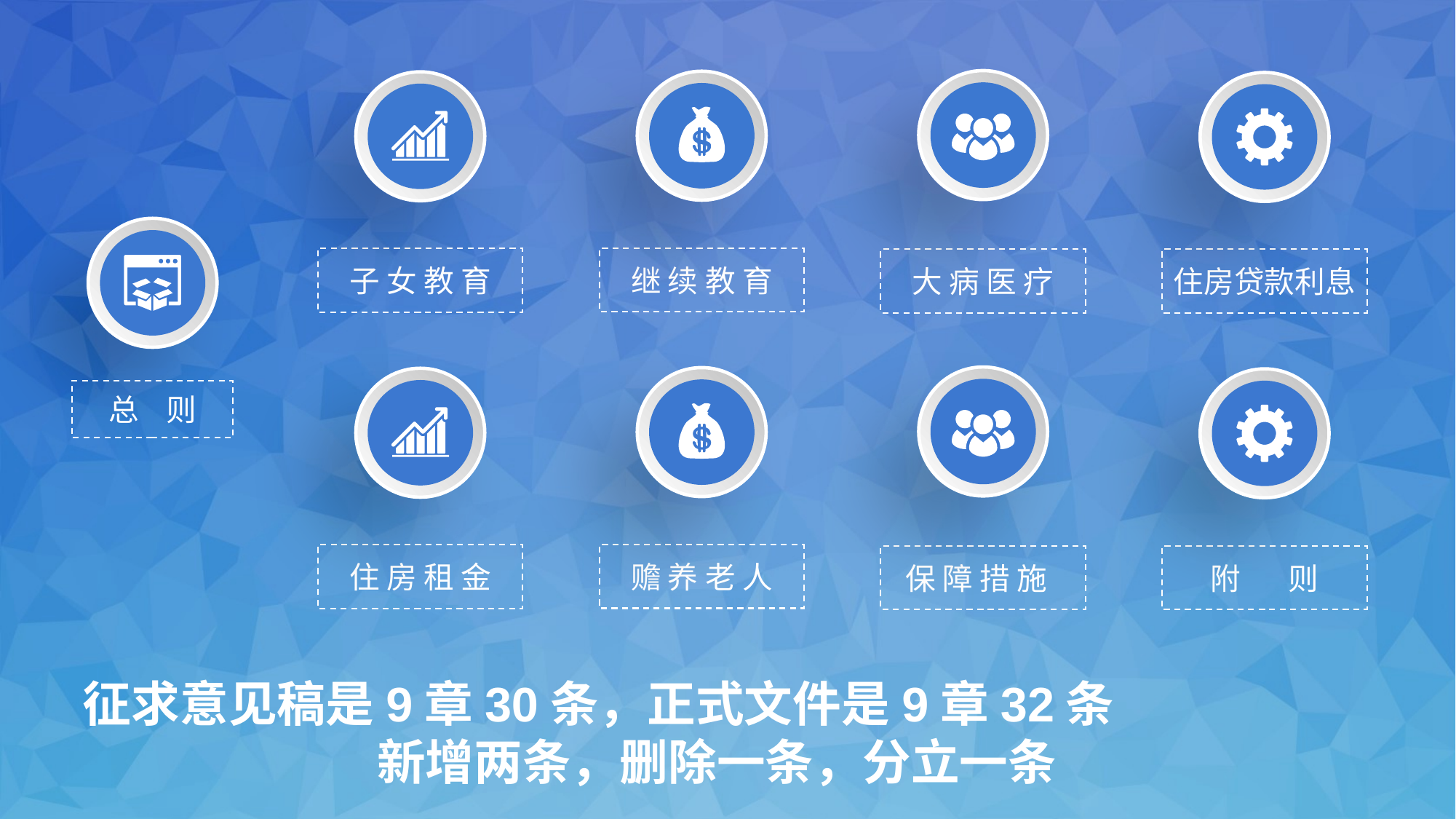

子 女 教 育
继 续 教 育
大 病 医 疗
住房贷款利息

总    则
住 房 租 金
赡 养 老 人
保 障 措 施
附       则
征求意见稿是9章30条，正式文件是9章32条
新增两条，删除一条，分立一条